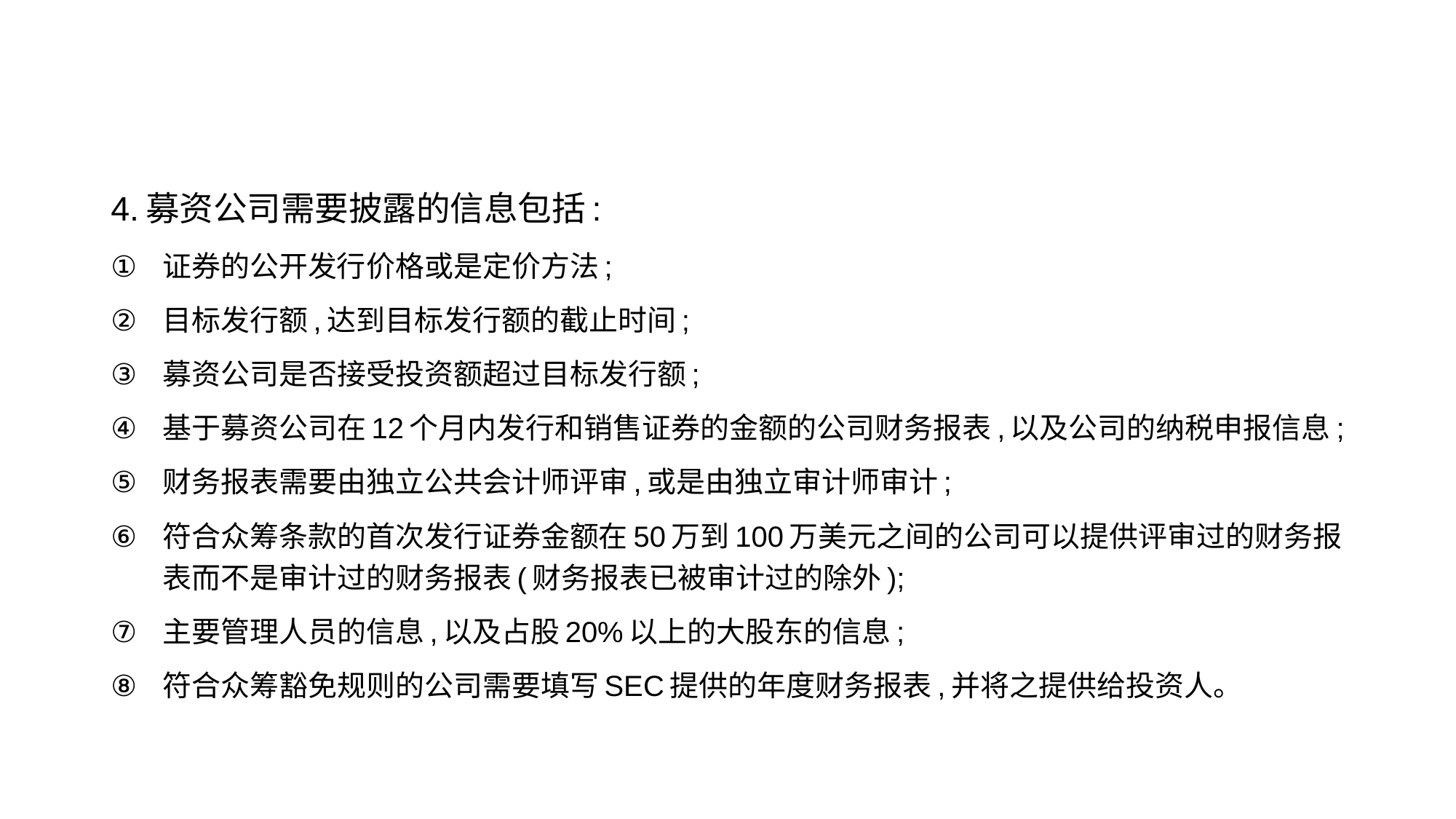

#
4.募资公司需要披露的信息包括:
证券的公开发行价格或是定价方法;
目标发行额,达到目标发行额的截止时间;
募资公司是否接受投资额超过目标发行额;
基于募资公司在12个月内发行和销售证券的金额的公司财务报表,以及公司的纳税申报信息;
财务报表需要由独立公共会计师评审,或是由独立审计师审计;
符合众筹条款的首次发行证券金额在50万到100万美元之间的公司可以提供评审过的财务报表而不是审计过的财务报表(财务报表已被审计过的除外);
主要管理人员的信息,以及占股20%以上的大股东的信息;
符合众筹豁免规则的公司需要填写SEC提供的年度财务报表,并将之提供给投资人。